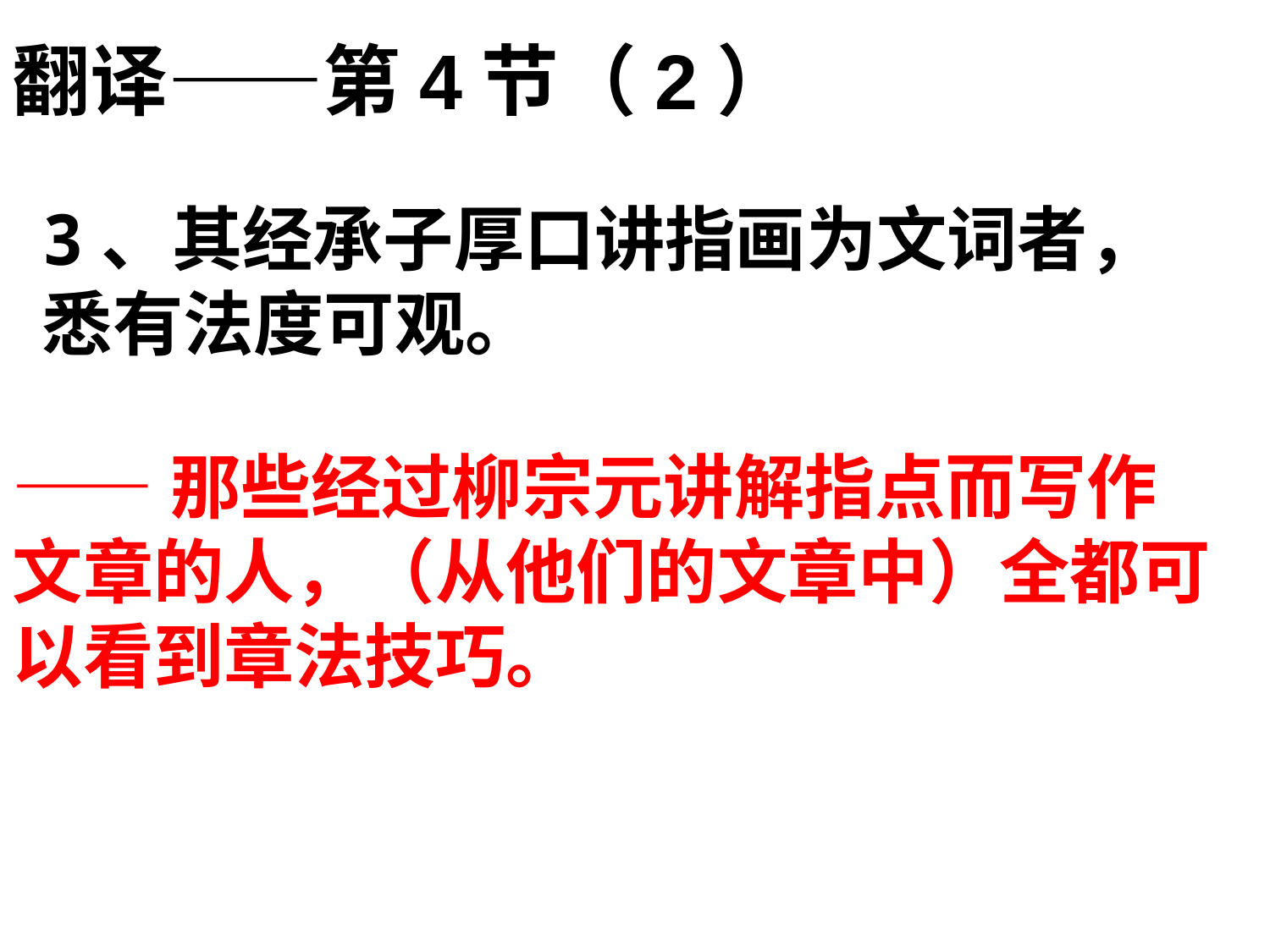

翻译——第4节（2）
3、其经承子厚口讲指画为文词者，悉有法度可观。
——那些经过柳宗元讲解指点而写作文章的人，（从他们的文章中）全都可以看到章法技巧。